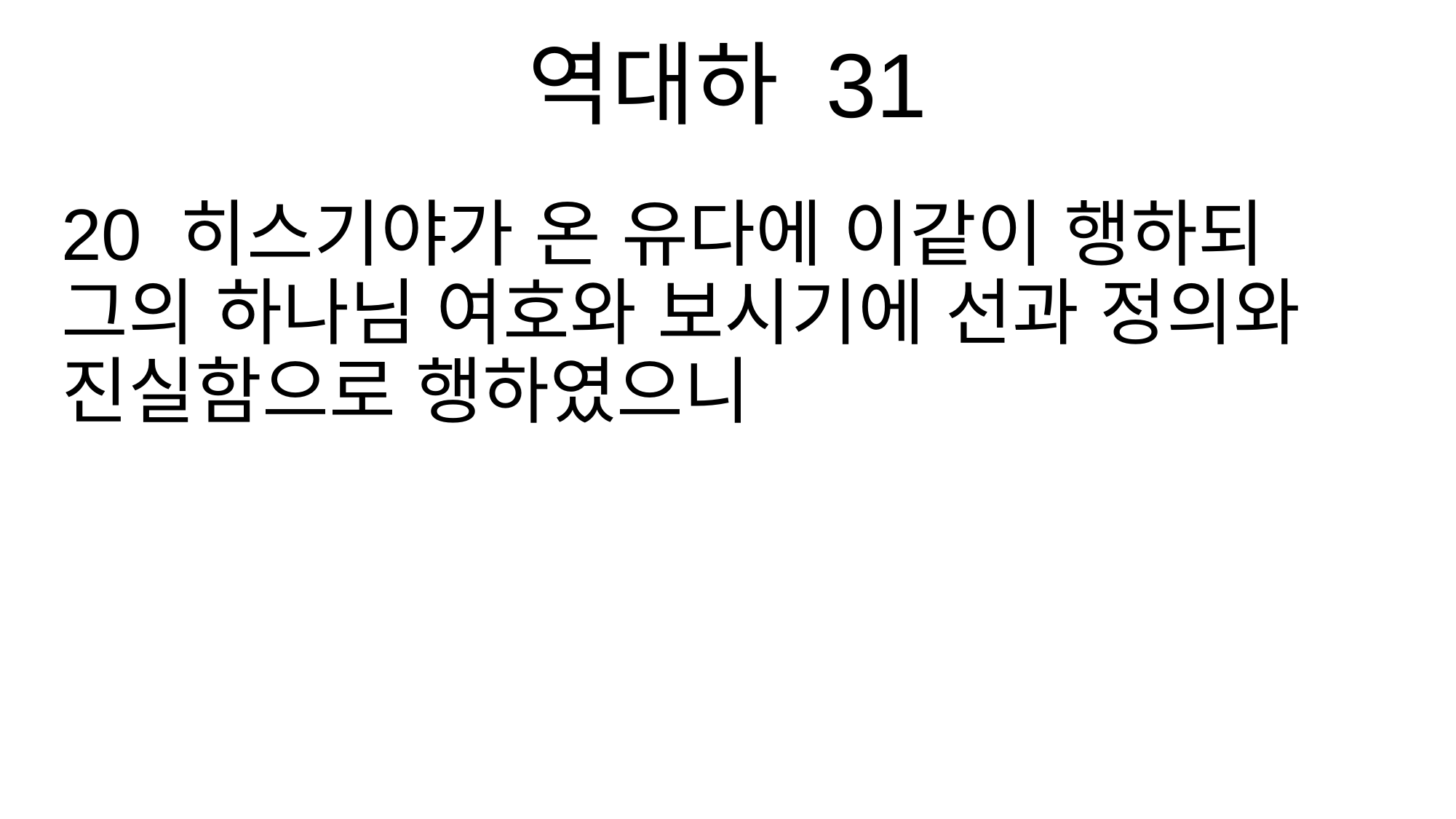

역대하 31
20 히스기야가 온 유다에 이같이 행하되 그의 하나님 여호와 보시기에 선과 정의와 진실함으로 행하였으니